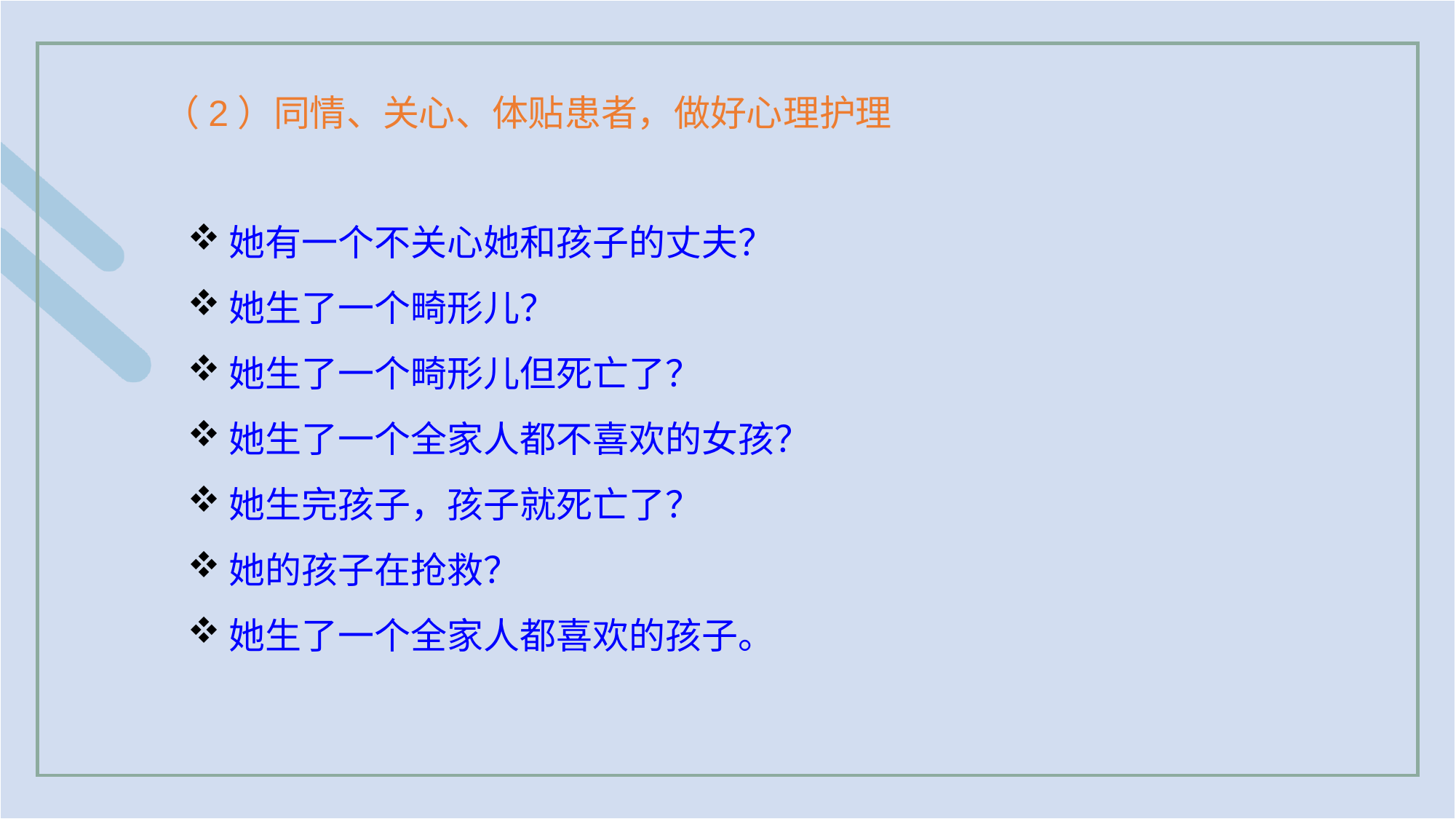

（2）同情、关心、体贴患者，做好心理护理
她有一个不关心她和孩子的丈夫？
她生了一个畸形儿？
她生了一个畸形儿但死亡了？
她生了一个全家人都不喜欢的女孩？
她生完孩子，孩子就死亡了？
她的孩子在抢救？
她生了一个全家人都喜欢的孩子。